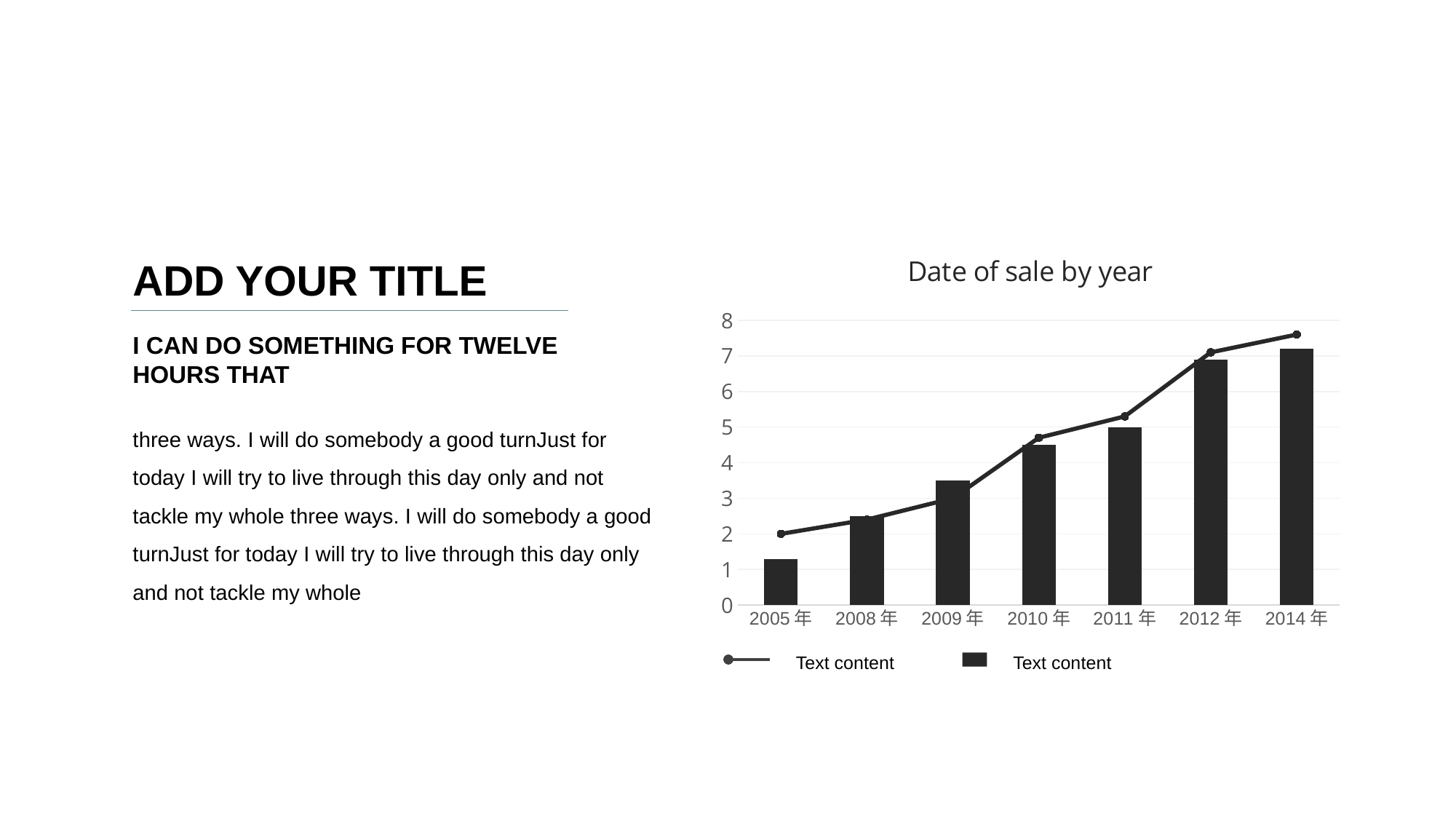

### Chart: Date of sale by year

| Category | 系列 1 | 系列 12 |
|---|---|---|
| 2005年 | 1.3 | 2.0 |
| 2008年 | 2.5 | 2.4 |
| 2009年 | 3.5 | 3.0 |
| 2010年 | 4.5 | 4.7 |
| 2011年 | 5.0 | 5.3 |
| 2012年 | 6.9 | 7.1 |
| 2014年 | 7.2 | 7.6 |
Text content
Text content

ADD YOUR TITLE
I CAN DO SOMETHING FOR TWELVE HOURS THAT

three ways. I will do somebody a good turnJust for today I will try to live through this day only and not tackle my whole three ways. I will do somebody a good turnJust for today I will try to live through this day only and not tackle my whole